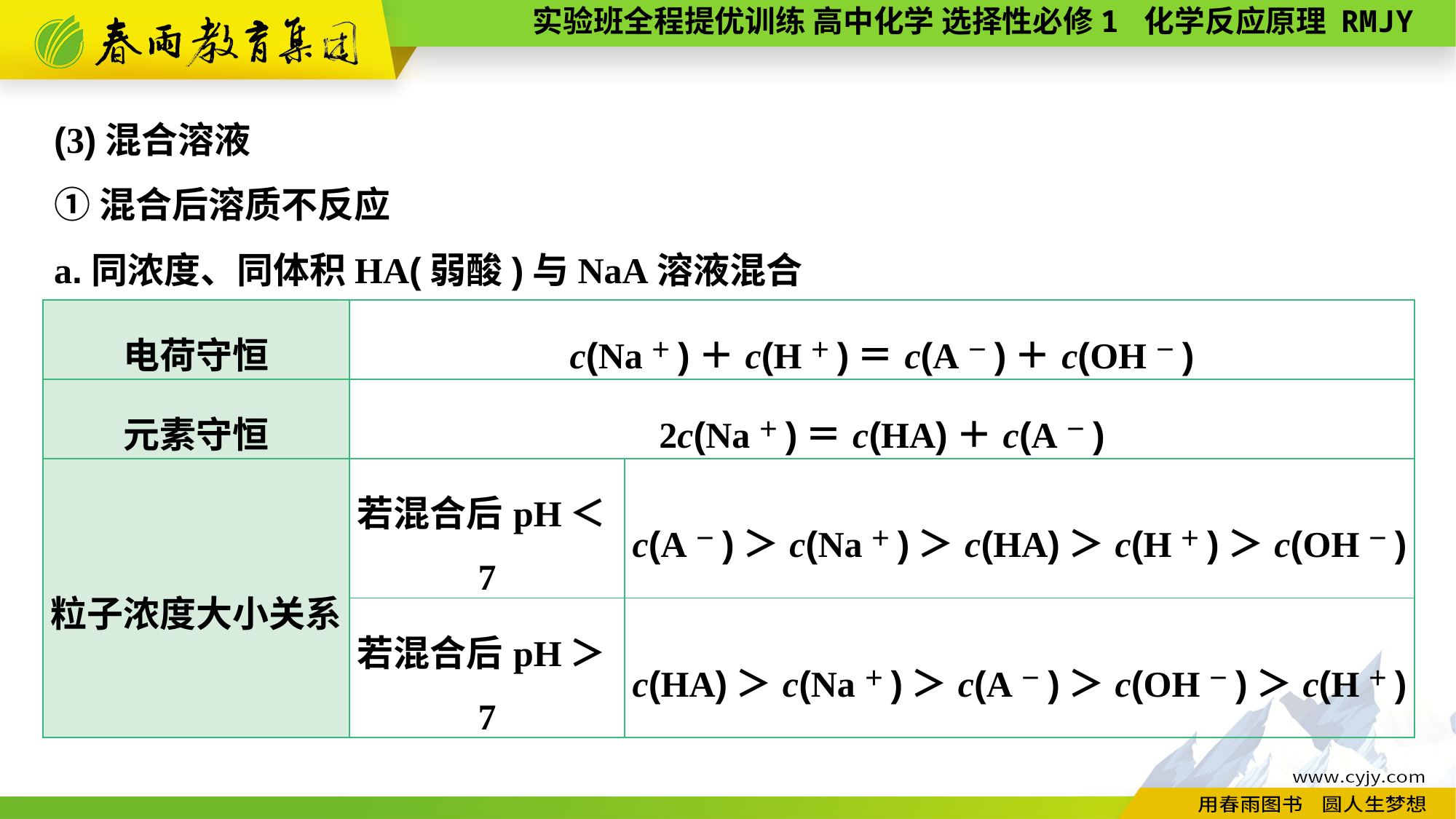

(3)混合溶液
①混合后溶质不反应
a.同浓度、同体积HA(弱酸)与NaA溶液混合
| 电荷守恒 | c(Na＋)＋c(H＋)＝c(A－)＋c(OH－) |  |
| --- | --- | --- |
| 元素守恒 | 2c(Na＋)＝c(HA)＋c(A－) |  |
| 粒子浓度大小关系 | 若混合后pH＜7 | c(A－)＞c(Na＋)＞c(HA)＞c(H＋)＞c(OH－) |
|  | 若混合后pH＞7 | c(HA)＞c(Na＋)＞c(A－)＞c(OH－)＞c(H＋) |